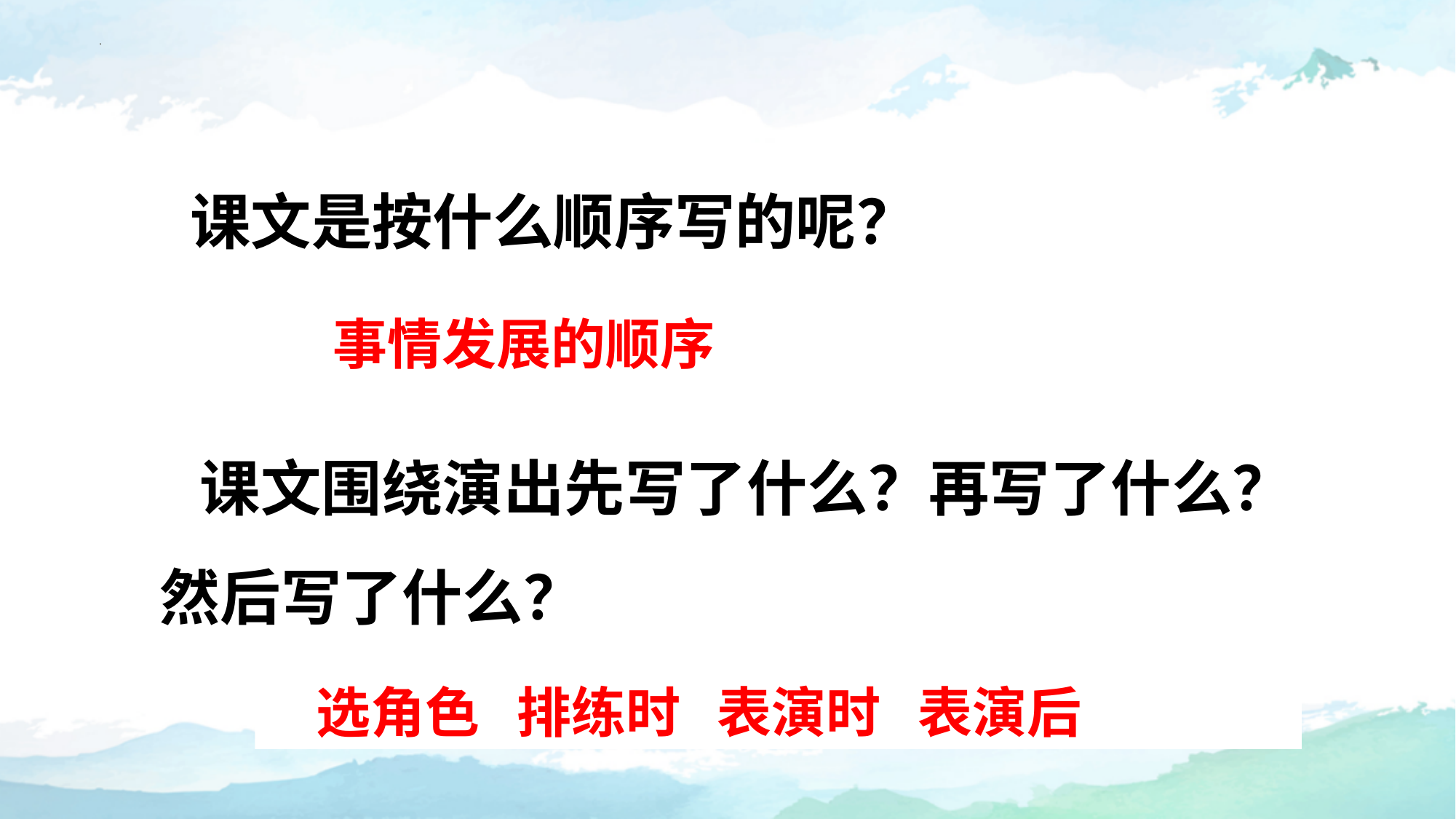

课文是按什么顺序写的呢？
   事情发展的顺序
   课文围绕演出先写了什么？再写了什么？然后写了什么？
   选角色   排练时   表演时   表演后